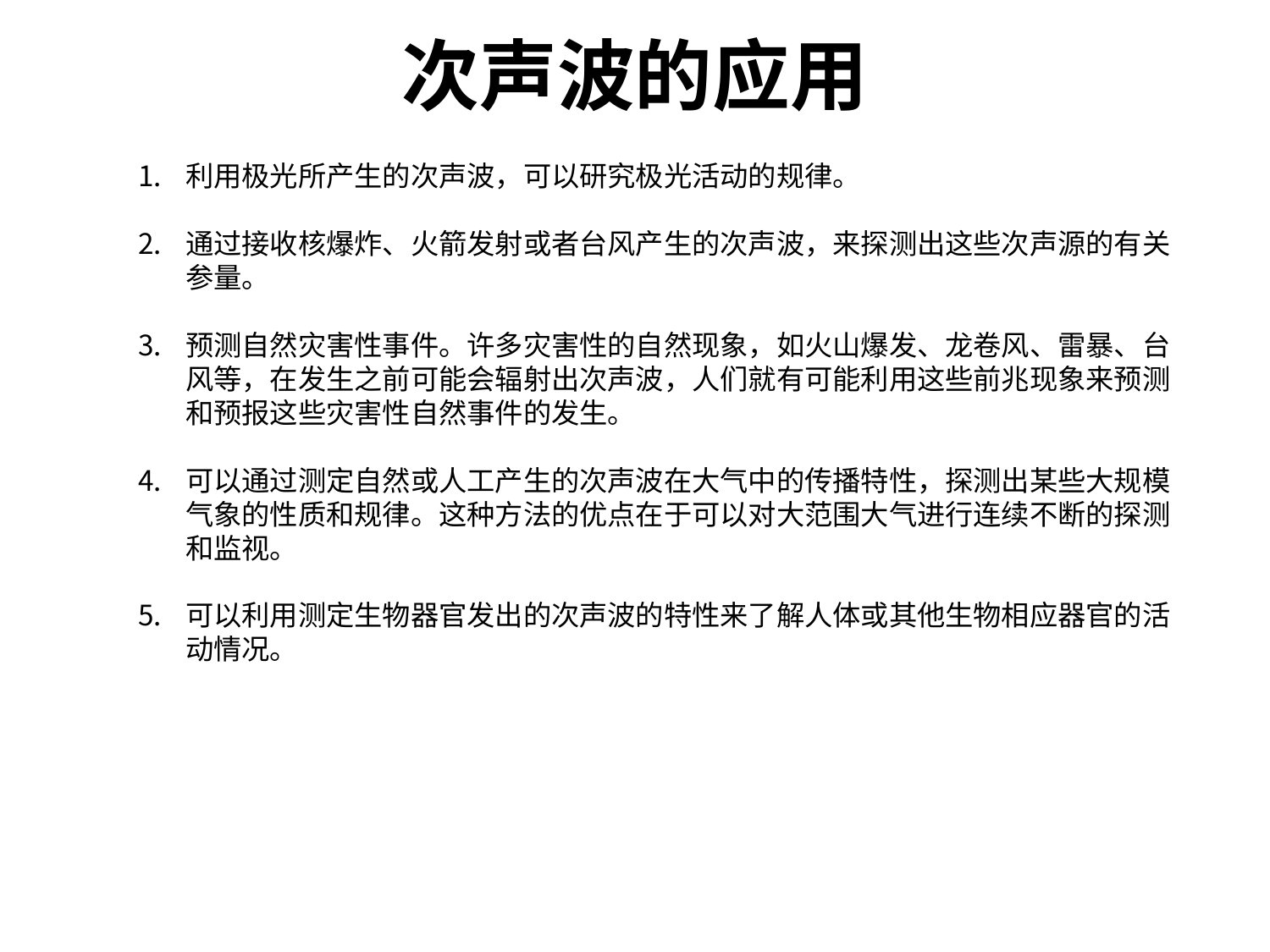

# 次声波的应用
利用极光所产生的次声波，可以研究极光活动的规律。

通过接收核爆炸、火箭发射或者台风产生的次声波，来探测出这些次声源的有关参量。

预测自然灾害性事件。许多灾害性的自然现象，如火山爆发、龙卷风、雷暴、台风等，在发生之前可能会辐射出次声波，人们就有可能利用这些前兆现象来预测和预报这些灾害性自然事件的发生。

可以通过测定自然或人工产生的次声波在大气中的传播特性，探测出某些大规模气象的性质和规律。这种方法的优点在于可以对大范围大气进行连续不断的探测和监视。

可以利用测定生物器官发出的次声波的特性来了解人体或其他生物相应器官的活动情况。